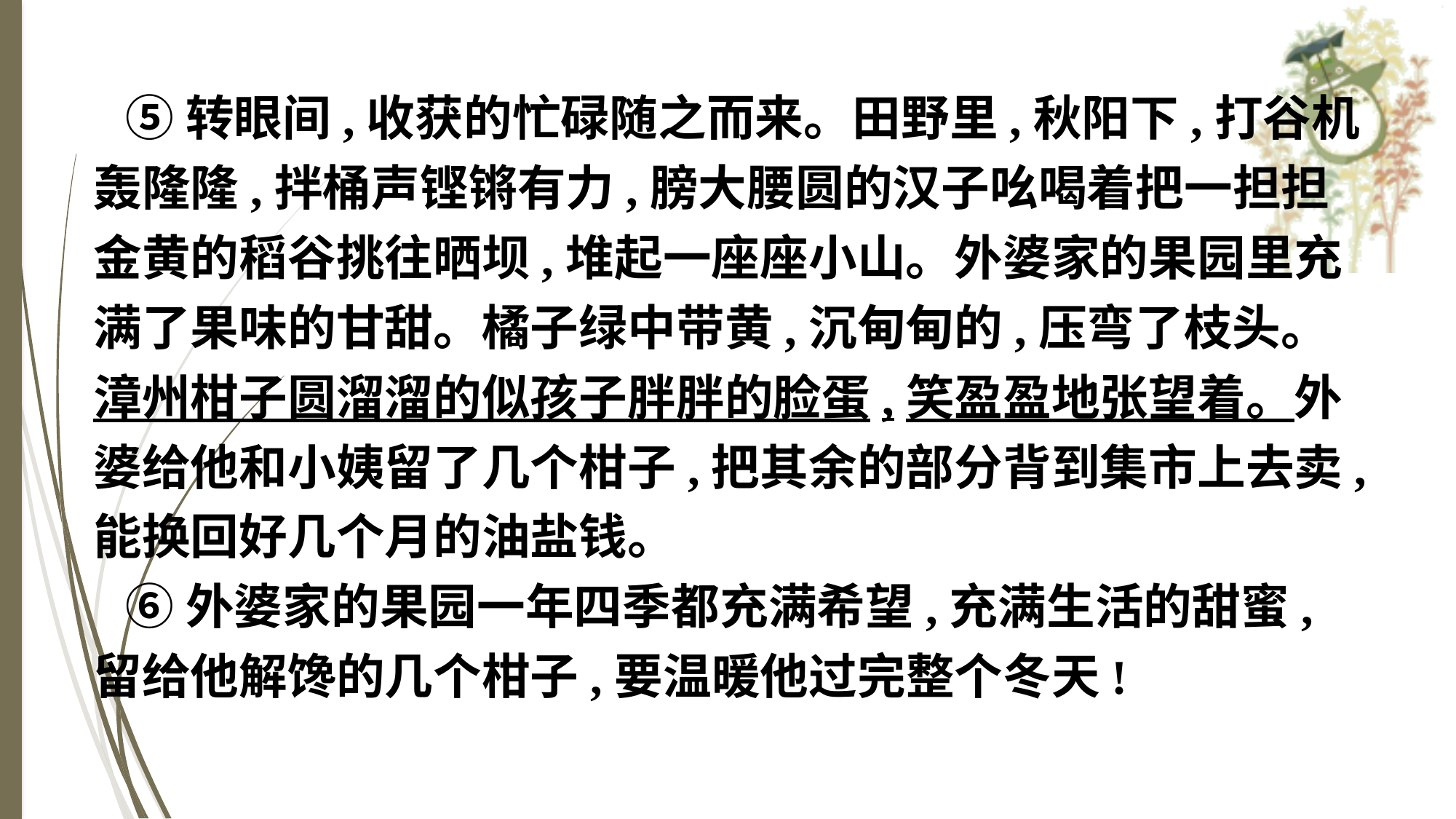

⑤转眼间,收获的忙碌随之而来。田野里,秋阳下,打谷机轰隆隆,拌桶声铿锵有力,膀大腰圆的汉子吆喝着把一担担金黄的稻谷挑往晒坝,堆起一座座小山。外婆家的果园里充满了果味的甘甜。橘子绿中带黄,沉甸甸的,压弯了枝头。漳州柑子圆溜溜的似孩子胖胖的脸蛋,笑盈盈地张望着。外婆给他和小姨留了几个柑子,把其余的部分背到集市上去卖,能换回好几个月的油盐钱。
⑥外婆家的果园一年四季都充满希望,充满生活的甜蜜,留给他解馋的几个柑子,要温暖他过完整个冬天!